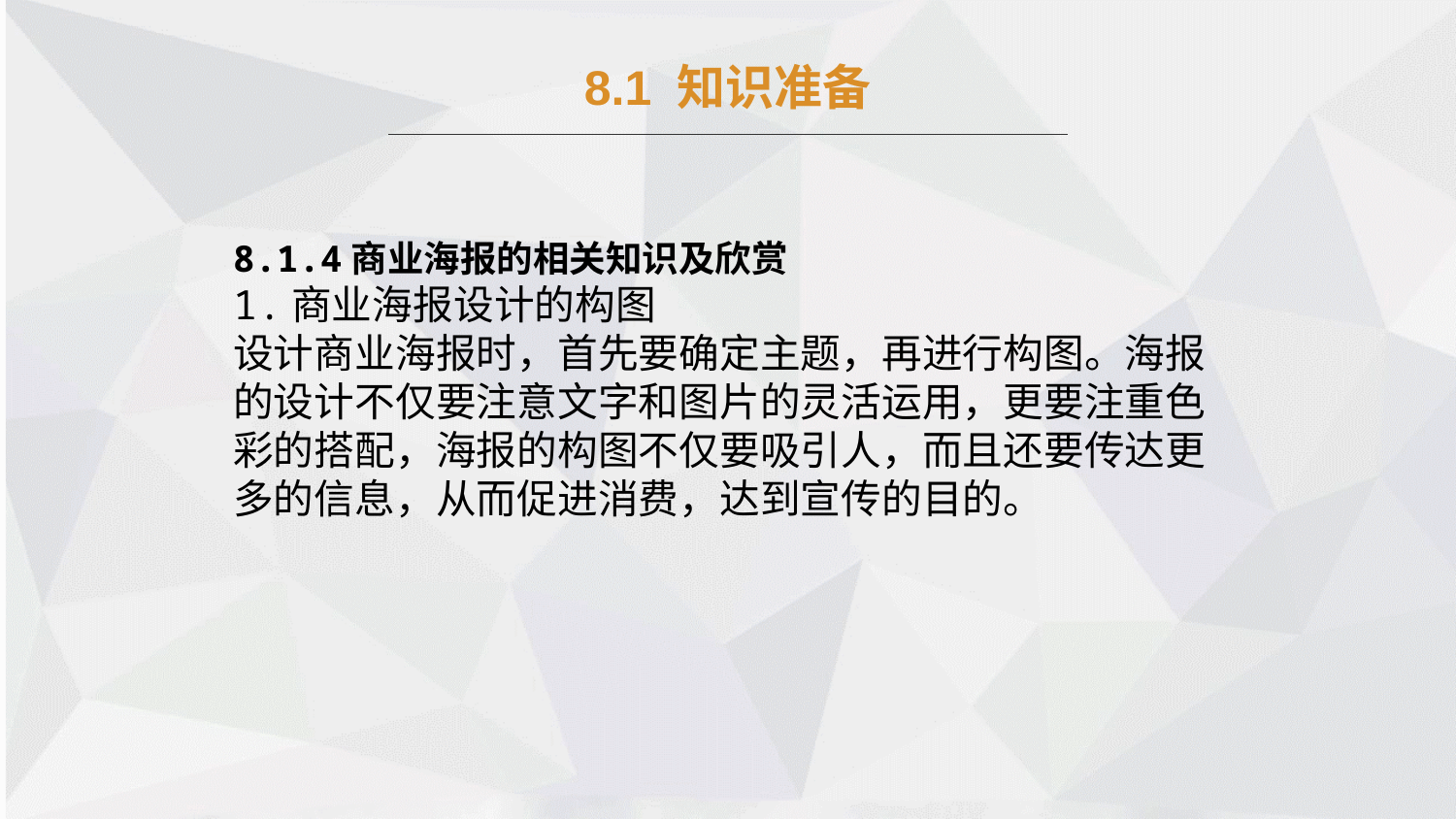

8.1 知识准备
8.1.4商业海报的相关知识及欣赏
1.商业海报设计的构图
设计商业海报时，首先要确定主题，再进行构图。海报的设计不仅要注意文字和图片的灵活运用，更要注重色彩的搭配，海报的构图不仅要吸引人，而且还要传达更多的信息，从而促进消费，达到宣传的目的。